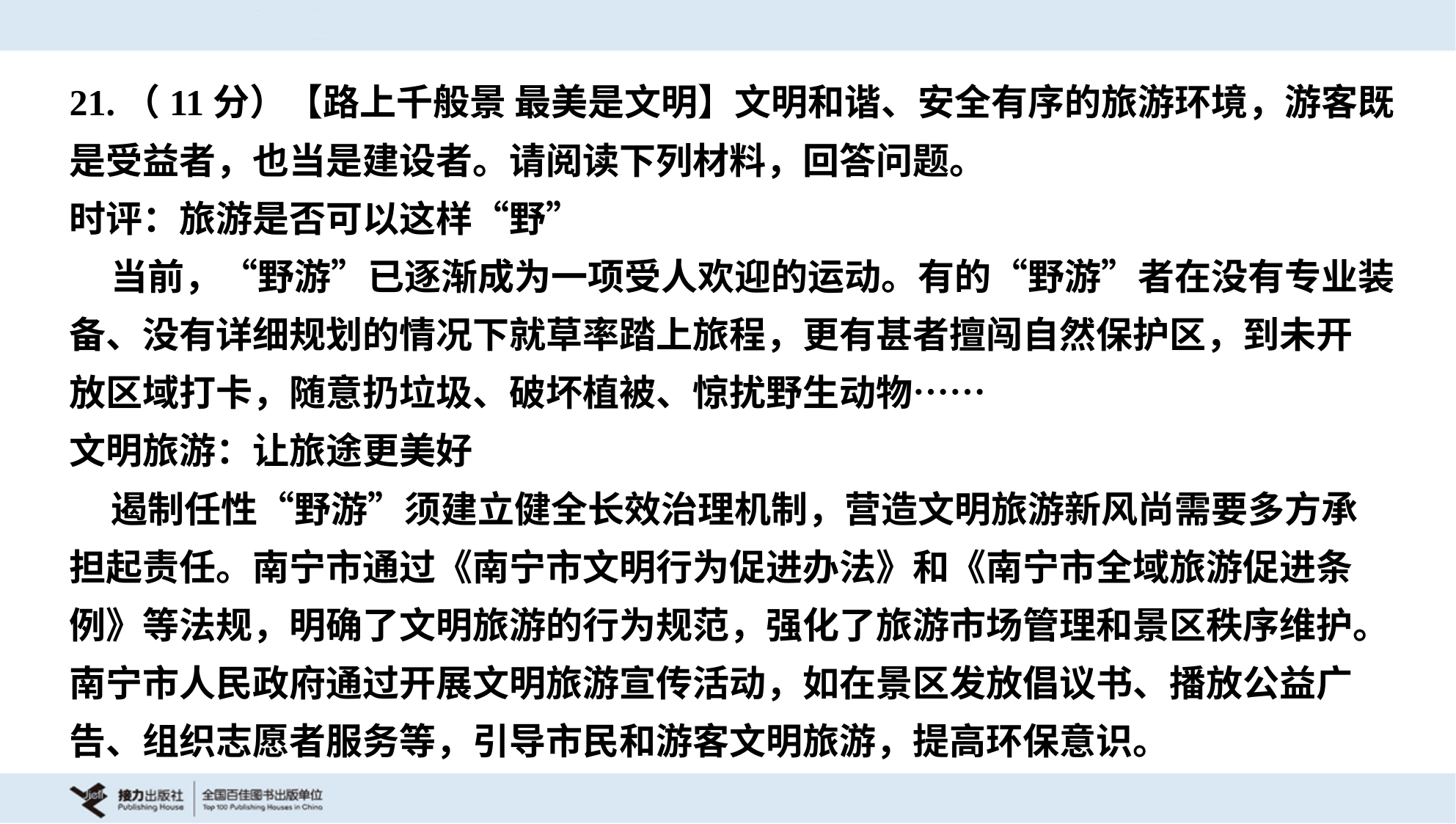

21.（11分）【路上千般景 最美是文明】文明和谐、安全有序的旅游环境，游客既
是受益者，也当是建设者。请阅读下列材料，回答问题。
时评：旅游是否可以这样“野”
    当前，“野游”已逐渐成为一项受人欢迎的运动。有的“野游”者在没有专业装
备、没有详细规划的情况下就草率踏上旅程，更有甚者擅闯自然保护区，到未开
放区域打卡，随意扔垃圾、破坏植被、惊扰野生动物……
文明旅游：让旅途更美好
    遏制任性“野游”须建立健全长效治理机制，营造文明旅游新风尚需要多方承
担起责任。南宁市通过《南宁市文明行为促进办法》和《南宁市全域旅游促进条
例》等法规，明确了文明旅游的行为规范，强化了旅游市场管理和景区秩序维护。
南宁市人民政府通过开展文明旅游宣传活动，如在景区发放倡议书、播放公益广
告、组织志愿者服务等，引导市民和游客文明旅游，提高环保意识。